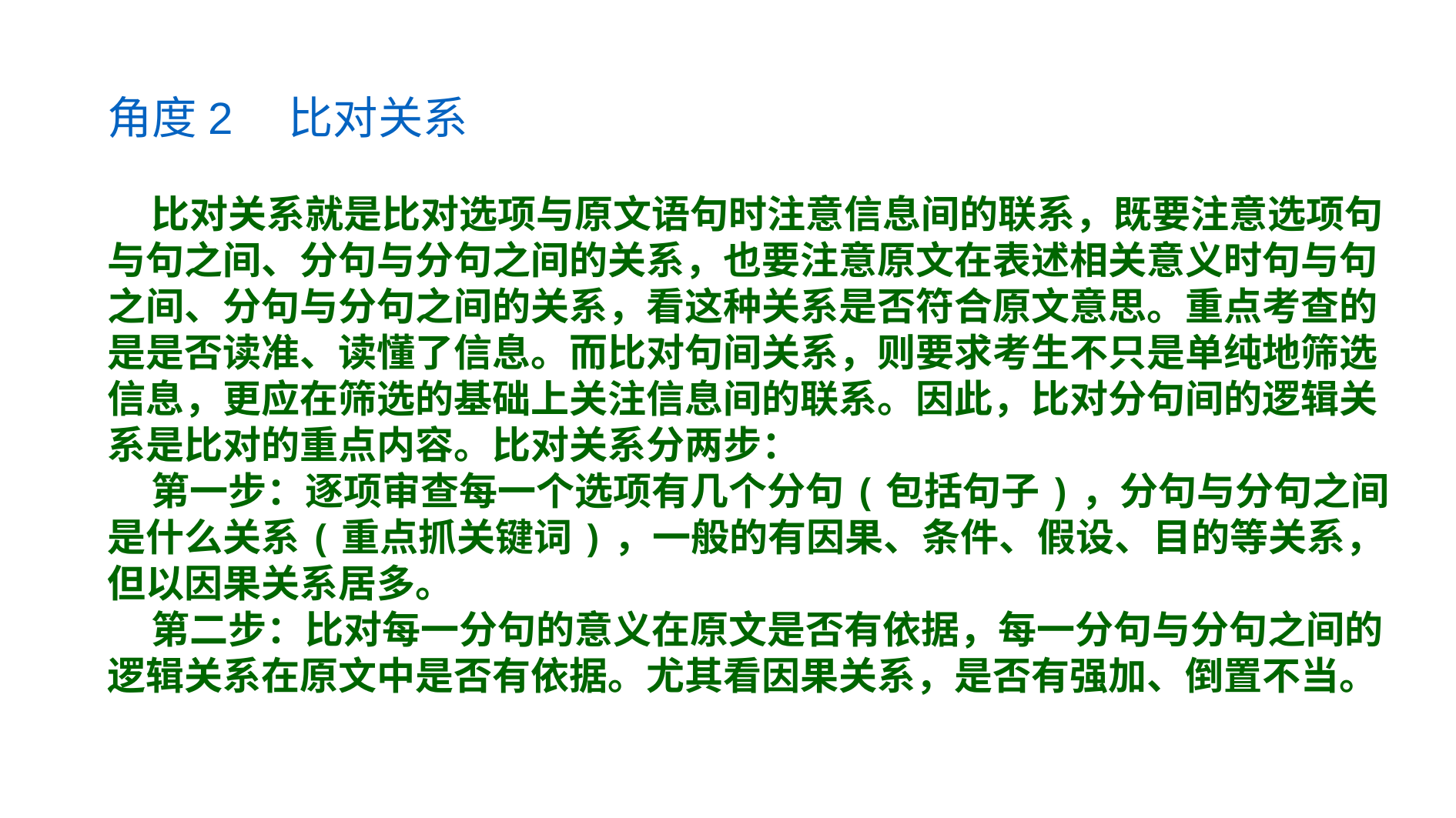

角度2　比对关系

    比对关系就是比对选项与原文语句时注意信息间的联系，既要注意选项句与句之间、分句与分句之间的关系，也要注意原文在表述相关意义时句与句之间、分句与分句之间的关系，看这种关系是否符合原文意思。重点考查的是是否读准、读懂了信息。而比对句间关系，则要求考生不只是单纯地筛选信息，更应在筛选的基础上关注信息间的联系。因此，比对分句间的逻辑关系是比对的重点内容。比对关系分两步：
    第一步：逐项审查每一个选项有几个分句(包括句子)，分句与分句之间是什么关系(重点抓关键词)，一般的有因果、条件、假设、目的等关系，但以因果关系居多。
    第二步：比对每一分句的意义在原文是否有依据，每一分句与分句之间的逻辑关系在原文中是否有依据。尤其看因果关系，是否有强加、倒置不当。